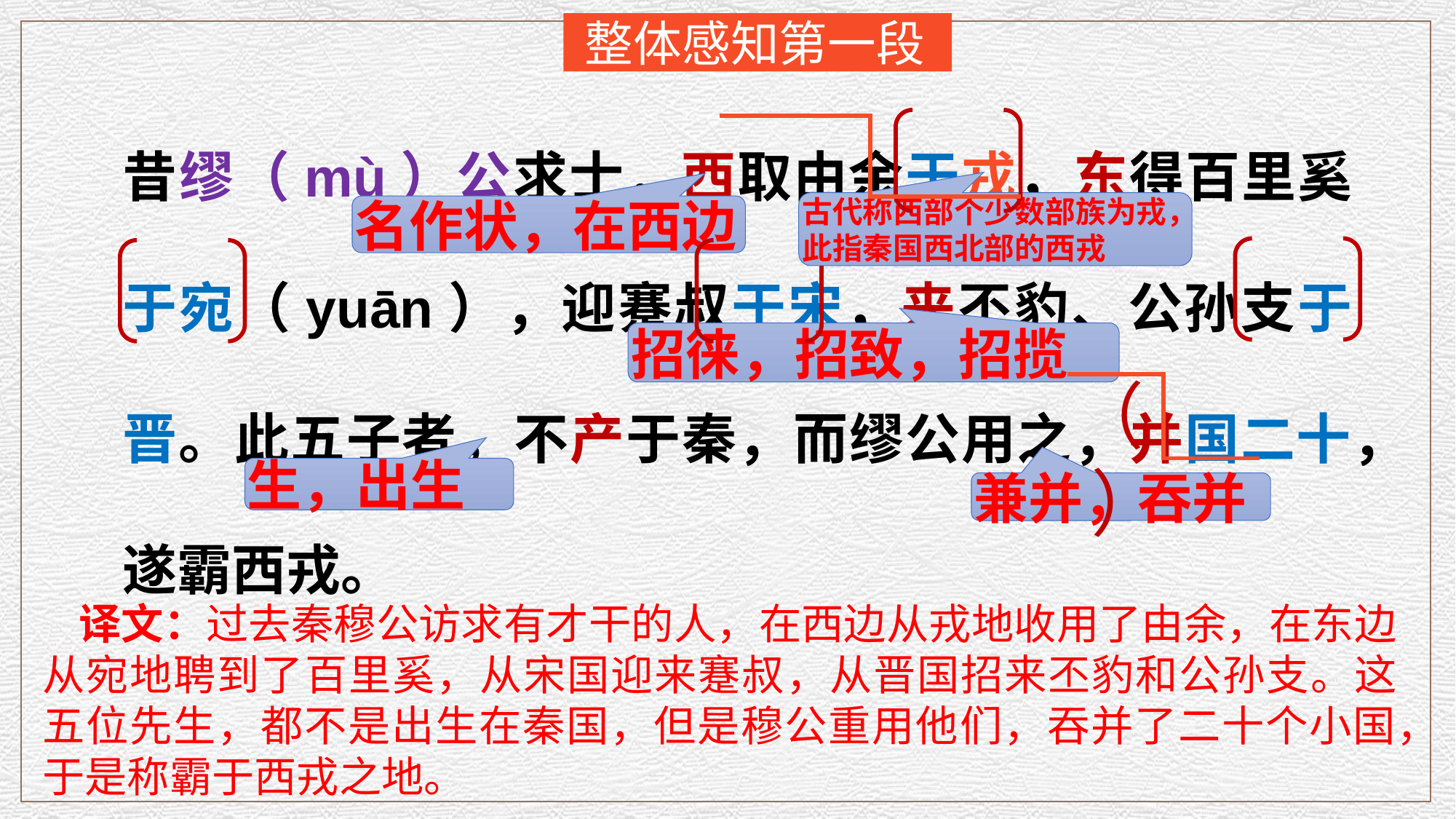

整体感知第一段
昔缪（mù）公求士，西取由余于戎，东得百里奚于宛（yuān），迎蹇叔于宋，来丕豹、公孙支于晋。此五子者，不产于秦，而缪公用之，并国二十，遂霸西戎。

古代称西部个少数部族为戎，此指秦国西北部的西戎
名作状，在西边

招徕，招致，招揽
（    ）
生，出生
兼并，吞并
译文：过去秦穆公访求有才干的人，在西边从戎地收用了由余，在东边从宛地聘到了百里奚，从宋国迎来蹇叔，从晋国招来丕豹和公孙支。这五位先生，都不是出生在秦国，但是穆公重用他们，吞并了二十个小国，于是称霸于西戎之地。